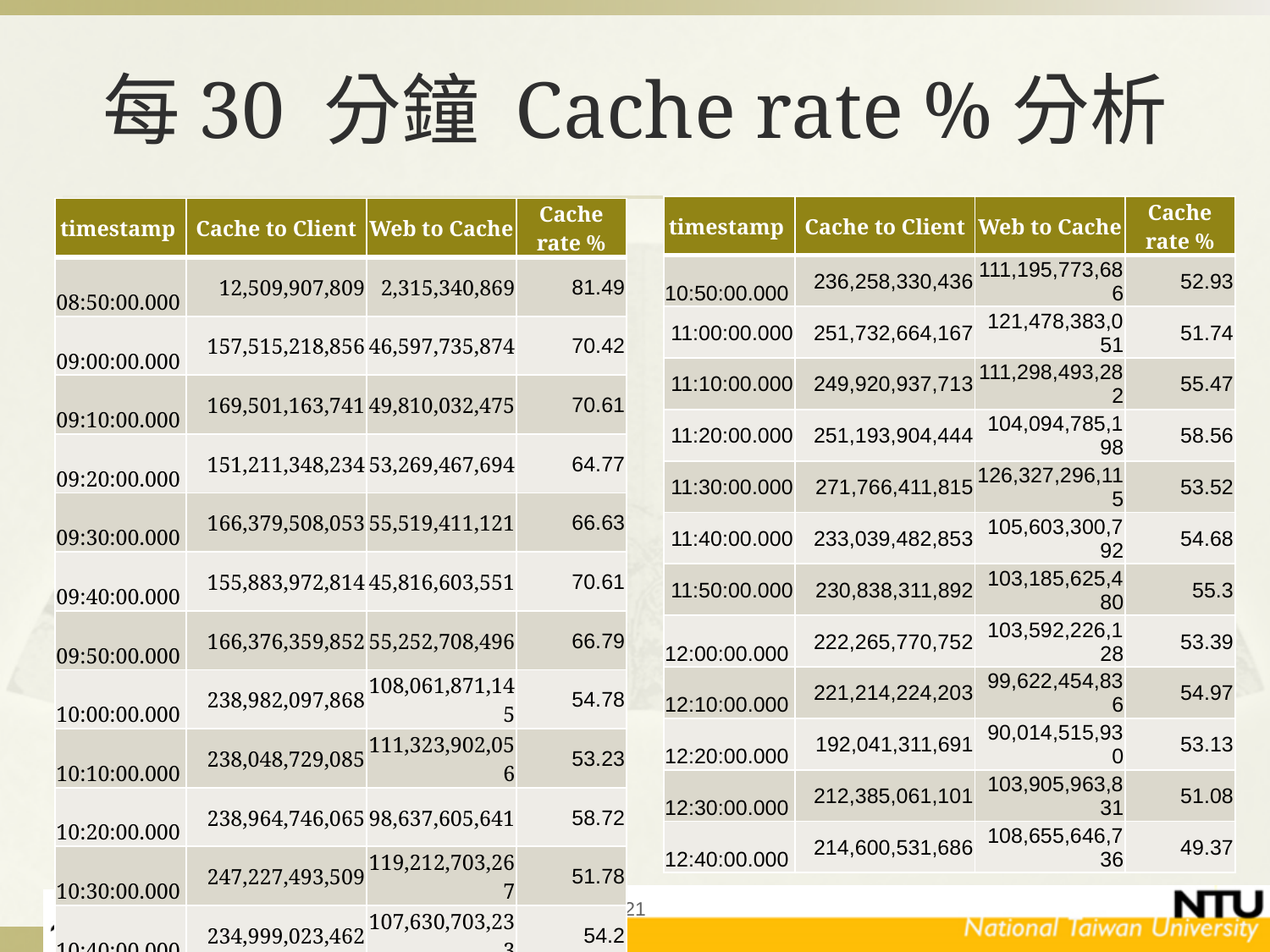

# 每30 分鐘 Cache rate %分析
| timestamp | Cache to Client | Web to Cache | Cache rate % |
| --- | --- | --- | --- |
| 10:50:00.000 | 236,258,330,436 | 111,195,773,686 | 52.93 |
| 11:00:00.000 | 251,732,664,167 | 121,478,383,051 | 51.74 |
| 11:10:00.000 | 249,920,937,713 | 111,298,493,282 | 55.47 |
| 11:20:00.000 | 251,193,904,444 | 104,094,785,198 | 58.56 |
| 11:30:00.000 | 271,766,411,815 | 126,327,296,115 | 53.52 |
| 11:40:00.000 | 233,039,482,853 | 105,603,300,792 | 54.68 |
| 11:50:00.000 | 230,838,311,892 | 103,185,625,480 | 55.3 |
| 12:00:00.000 | 222,265,770,752 | 103,592,226,128 | 53.39 |
| 12:10:00.000 | 221,214,224,203 | 99,622,454,836 | 54.97 |
| 12:20:00.000 | 192,041,311,691 | 90,014,515,930 | 53.13 |
| 12:30:00.000 | 212,385,061,101 | 103,905,963,831 | 51.08 |
| 12:40:00.000 | 214,600,531,686 | 108,655,646,736 | 49.37 |
| timestamp | Cache to Client | Web to Cache | Cache rate % |
| --- | --- | --- | --- |
| 08:50:00.000 | 12,509,907,809 | 2,315,340,869 | 81.49 |
| 09:00:00.000 | 157,515,218,856 | 46,597,735,874 | 70.42 |
| 09:10:00.000 | 169,501,163,741 | 49,810,032,475 | 70.61 |
| 09:20:00.000 | 151,211,348,234 | 53,269,467,694 | 64.77 |
| 09:30:00.000 | 166,379,508,053 | 55,519,411,121 | 66.63 |
| 09:40:00.000 | 155,883,972,814 | 45,816,603,551 | 70.61 |
| 09:50:00.000 | 166,376,359,852 | 55,252,708,496 | 66.79 |
| 10:00:00.000 | 238,982,097,868 | 108,061,871,145 | 54.78 |
| 10:10:00.000 | 238,048,729,085 | 111,323,902,056 | 53.23 |
| 10:20:00.000 | 238,964,746,065 | 98,637,605,641 | 58.72 |
| 10:30:00.000 | 247,227,493,509 | 119,212,703,267 | 51.78 |
| 10:40:00.000 | 234,999,023,462 | 107,630,703,233 | 54.2 |
21